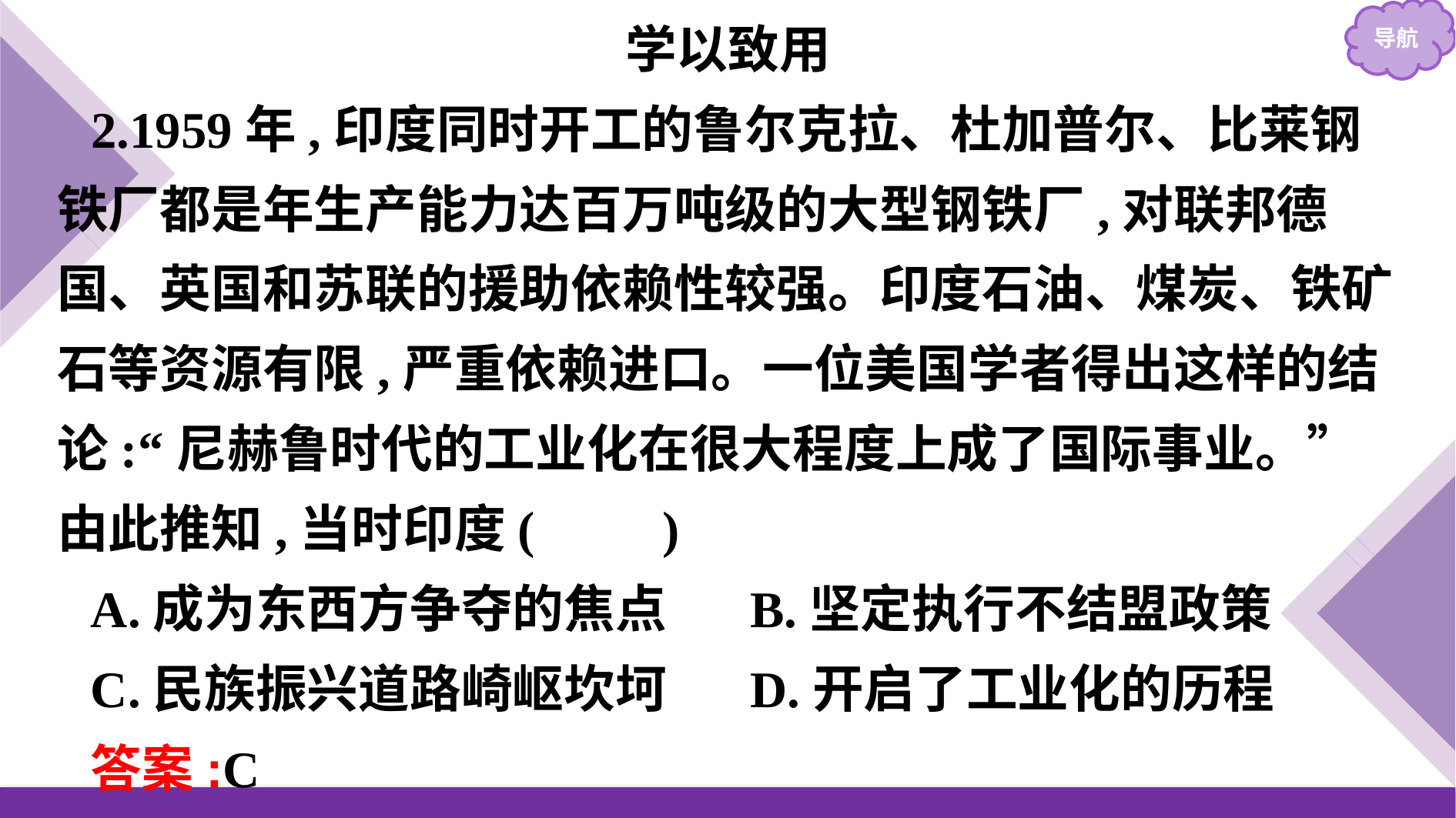

学以致用
2.1959年,印度同时开工的鲁尔克拉、杜加普尔、比莱钢铁厂都是年生产能力达百万吨级的大型钢铁厂,对联邦德国、英国和苏联的援助依赖性较强。印度石油、煤炭、铁矿石等资源有限,严重依赖进口。一位美国学者得出这样的结论:“尼赫鲁时代的工业化在很大程度上成了国际事业。”由此推知,当时印度(　　)
A.成为东西方争夺的焦点	B.坚定执行不结盟政策
C.民族振兴道路崎岖坎坷	D.开启了工业化的历程
答案:C